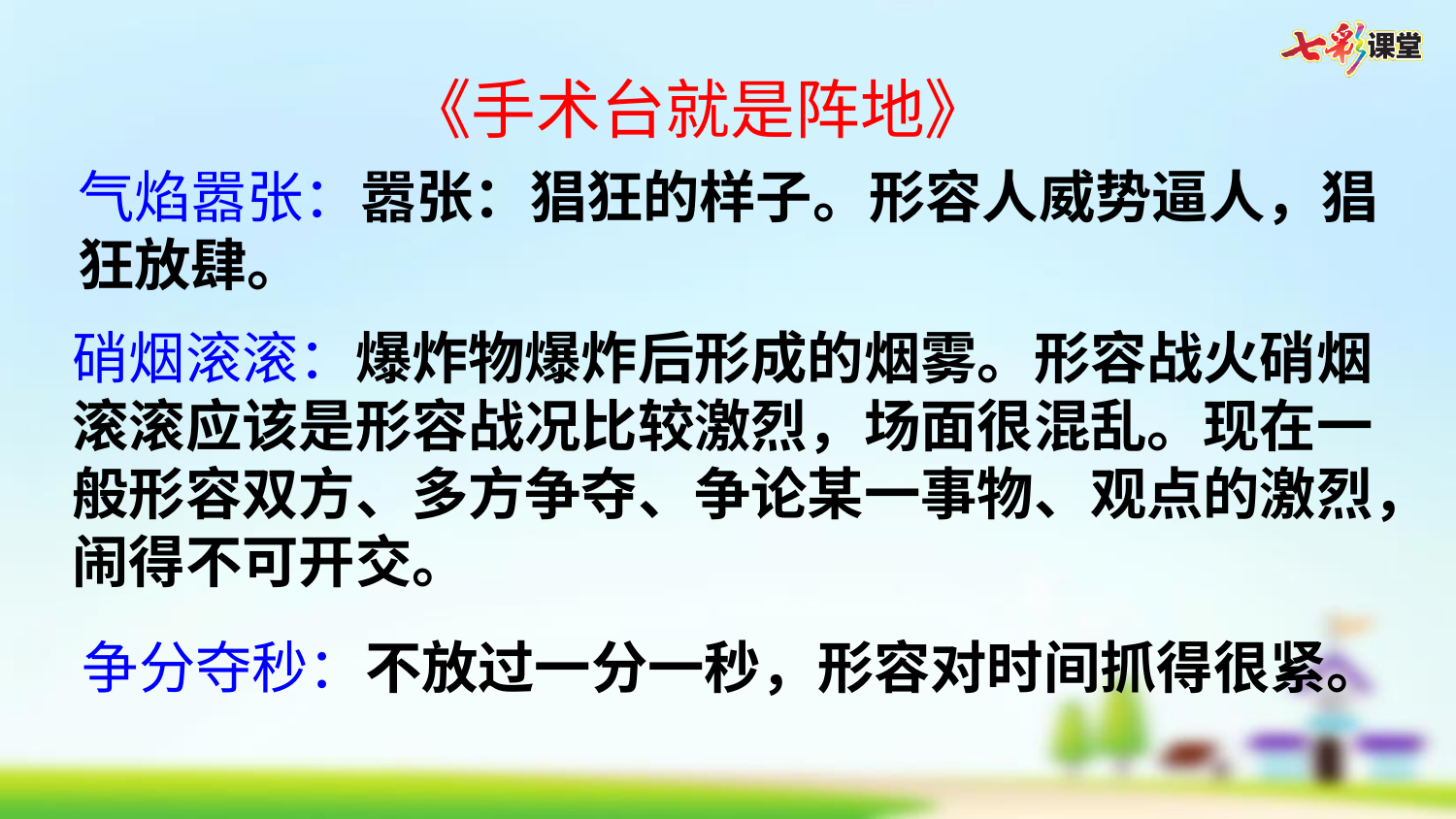

《手术台就是阵地》
气焰嚣张：嚣张：猖狂的样子。形容人威势逼人，猖狂放肆。
硝烟滚滚：爆炸物爆炸后形成的烟雾。形容战火硝烟滚滚应该是形容战况比较激烈，场面很混乱。现在一般形容双方、多方争夺、争论某一事物、观点的激烈，闹得不可开交。
争分夺秒：不放过一分一秒，形容对时间抓得很紧。